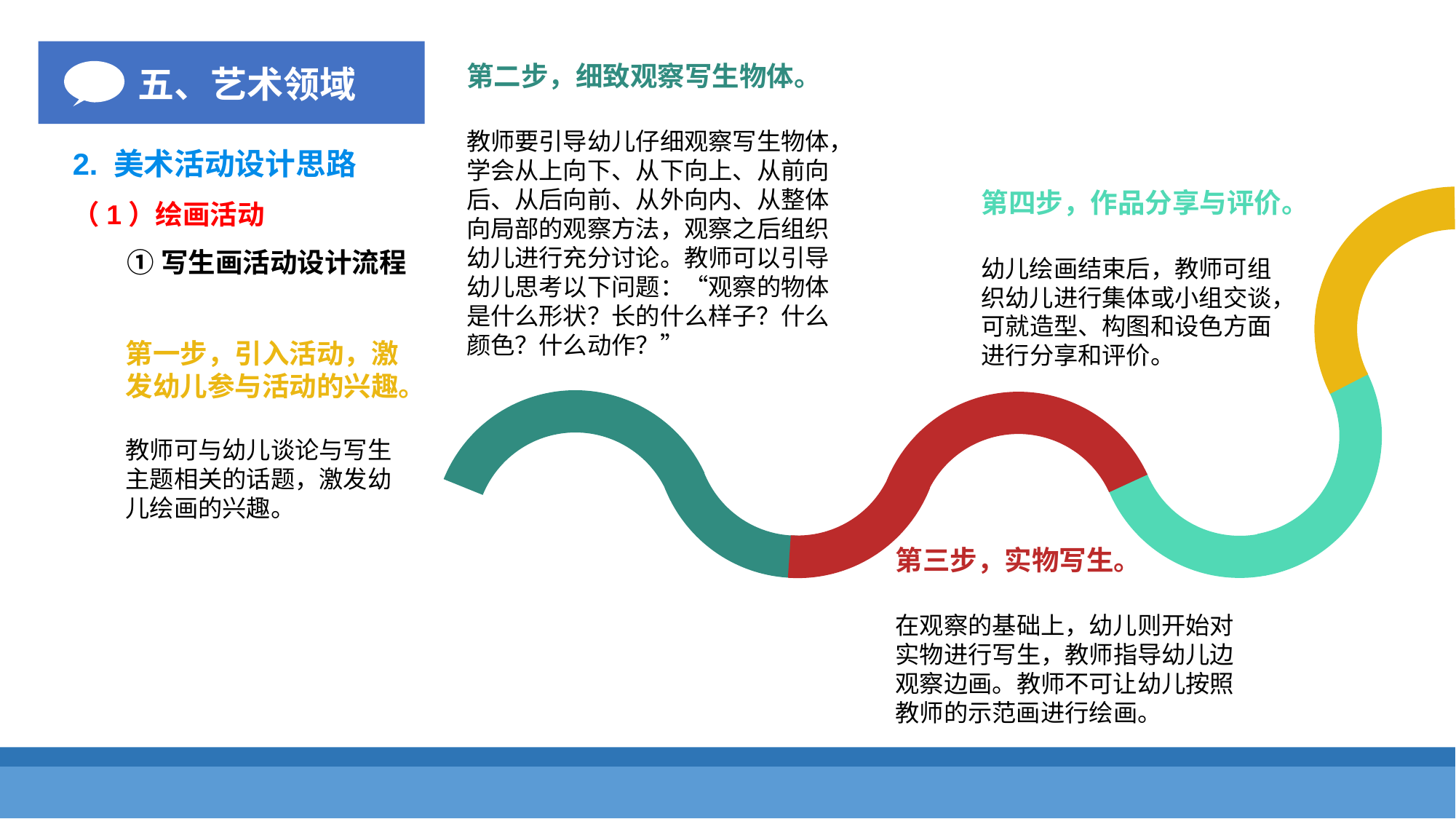

五、艺术领域

第二步，细致观察写生物体。
教师要引导幼儿仔细观察写生物体，学会从上向下、从下向上、从前向后、从后向前、从外向内、从整体向局部的观察方法，观察之后组织幼儿进行充分讨论。教师可以引导幼儿思考以下问题：“观察的物体是什么形状？长的什么样子？什么颜色？什么动作？”
2. 美术活动设计思路
第四步，作品分享与评价。

（1）绘画活动
①写生画活动设计流程
幼儿绘画结束后，教师可组织幼儿进行集体或小组交谈，可就造型、构图和设色方面进行分享和评价。

第一步，引入活动，激发幼儿参与活动的兴趣。

教师可与幼儿谈论与写生主题相关的话题，激发幼儿绘画的兴趣。
第三步，实物写生。
在观察的基础上，幼儿则开始对实物进行写生，教师指导幼儿边观察边画。教师不可让幼儿按照教师的示范画进行绘画。